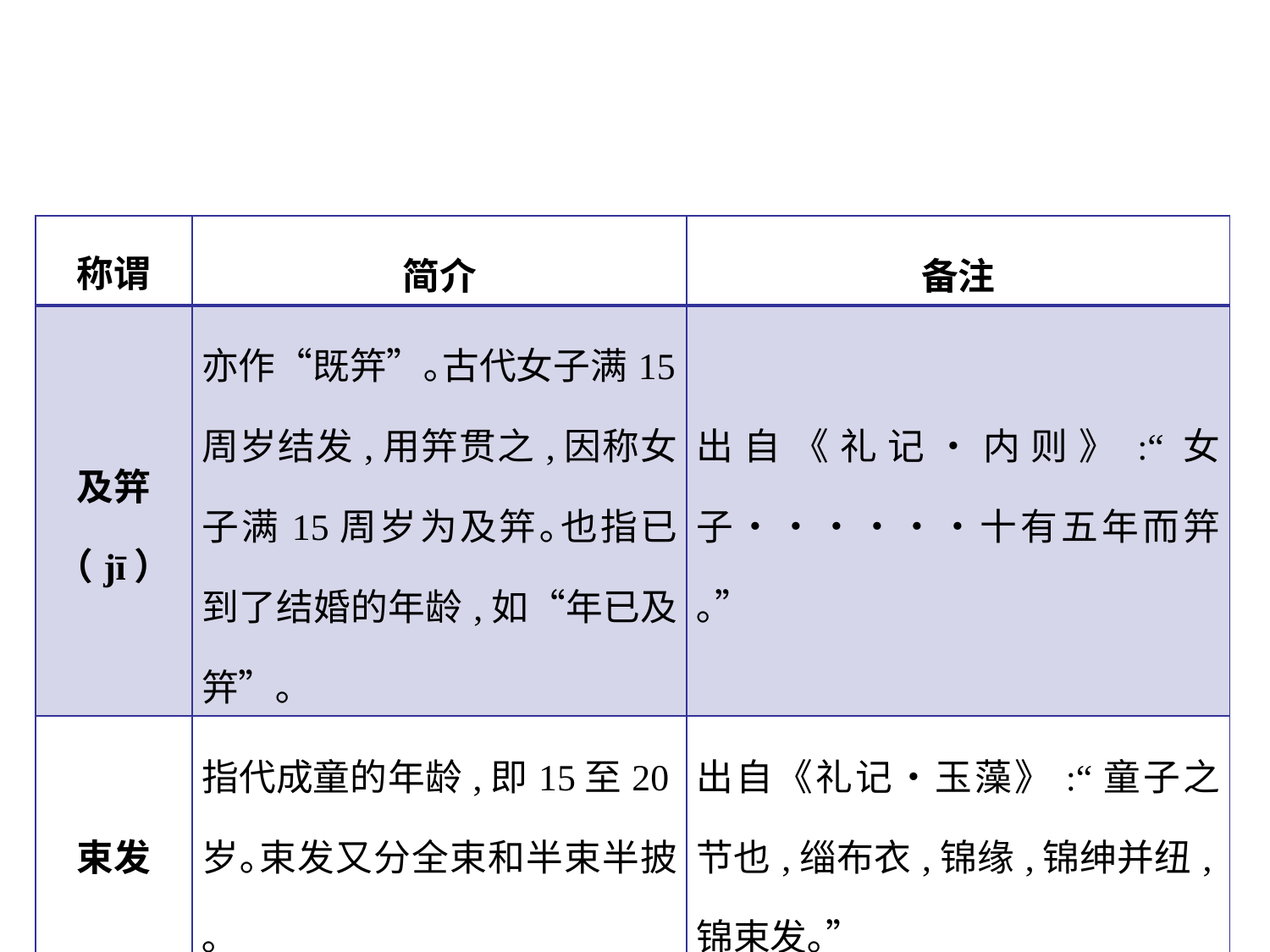

| 称谓 | 简介 | 备注 |
| --- | --- | --- |
| 及笄 （jī） | 亦作“既笄”｡古代女子满15周岁结发,用笄贯之,因称女子满15周岁为及笄｡也指已到了结婚的年龄,如“年已及笄”｡ | 出自《礼记•内则》:“女子••••••十有五年而笄｡” |
| 束发 | 指代成童的年龄,即15至20岁｡束发又分全束和半束半披｡ | 出自《礼记•玉藻》:“童子之节也,缁布衣,锦缘,锦绅并纽,锦束发｡” |